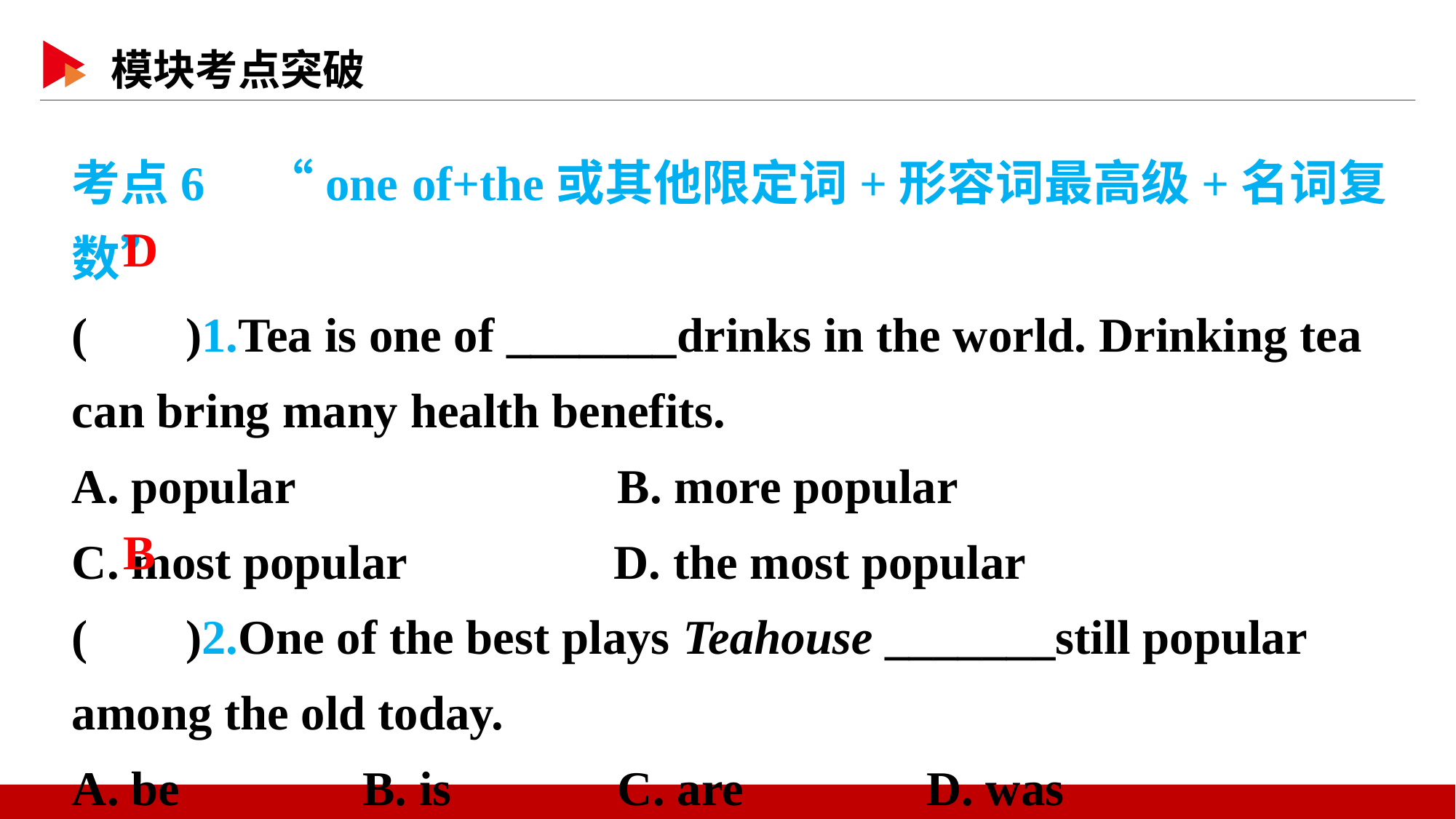

考点6　“one of+the或其他限定词+形容词最高级+名词复数”
(        )1.Tea is one of _______drinks in the world. Drinking tea can bring many health benefits.
A. popular　　　　		B. more popular
C. most popular                 D. the most popular
(        )2.One of the best plays Teahouse _______still popular among the old today.
A. be               B. is		C. are               D. was
   D
   B